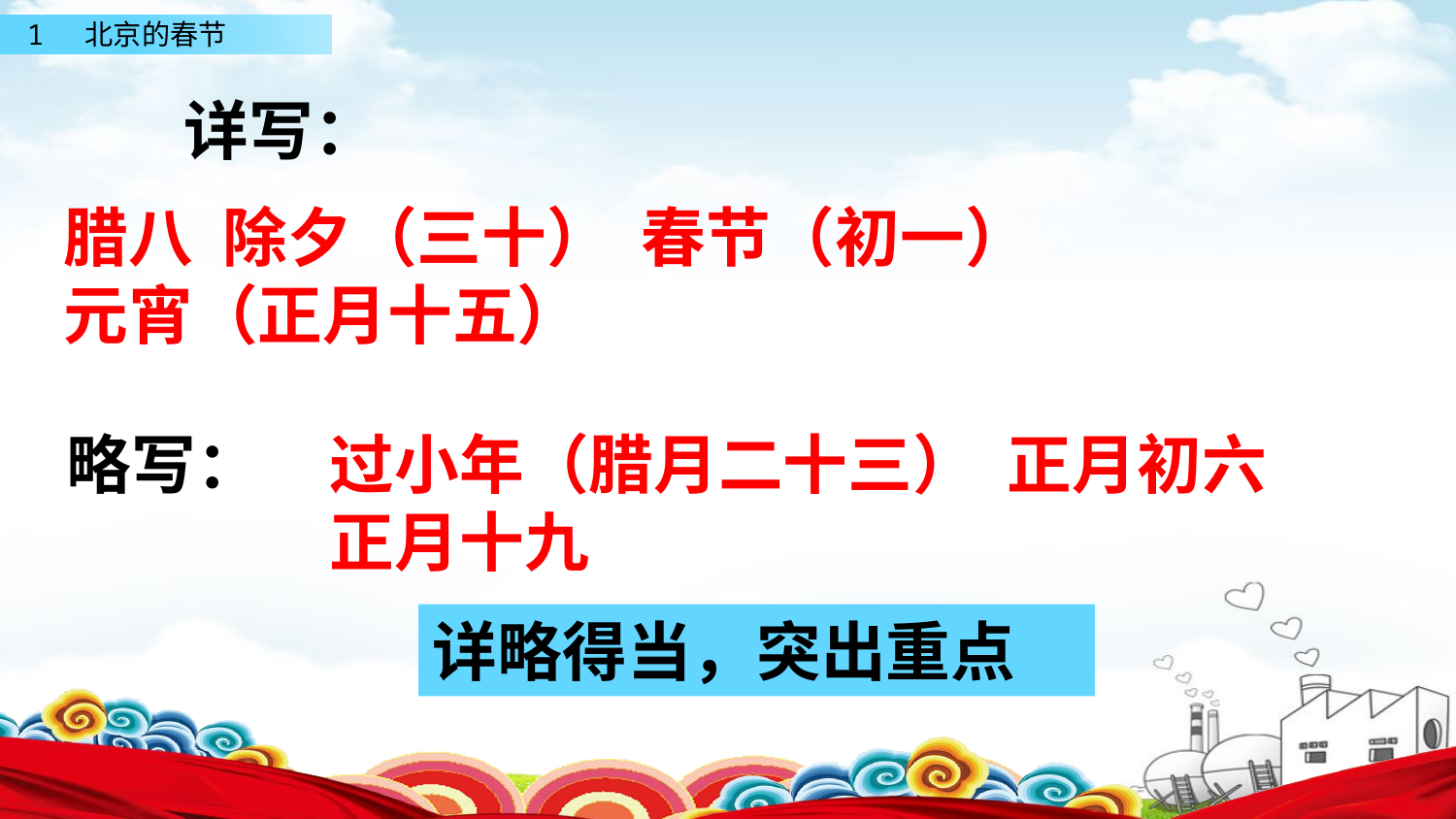

详写：
腊八  除夕（三十）  春节（初一）
元宵（正月十五）
过小年（腊月二十三）  正月初六
正月十九
略写：
详略得当，突出重点